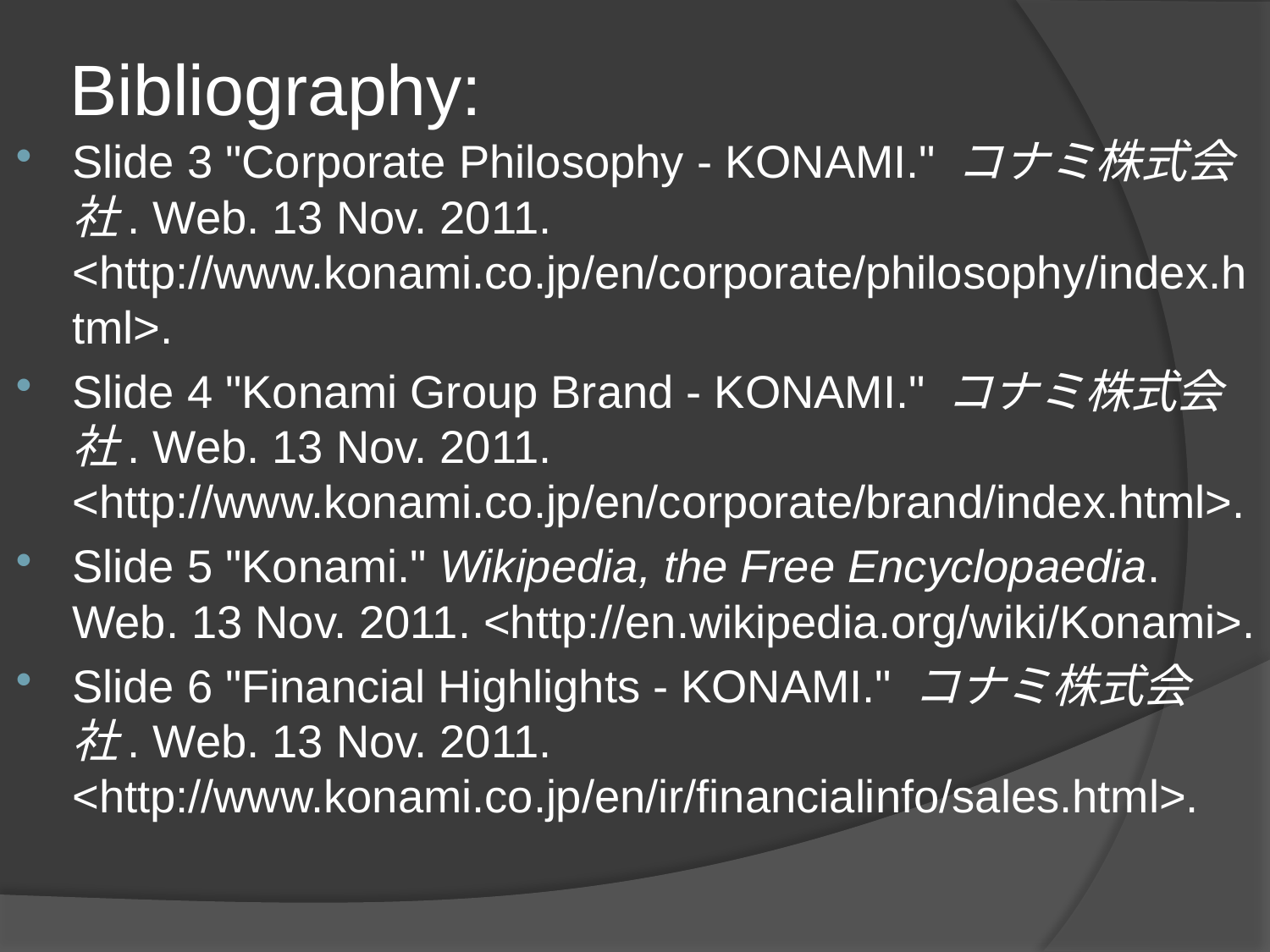

# Bibliography:
Slide 3 "Corporate Philosophy - KONAMI." コナミ株式会社. Web. 13 Nov. 2011. <http://www.konami.co.jp/en/corporate/philosophy/index.html>.
Slide 4 "Konami Group Brand - KONAMI." コナミ株式会社. Web. 13 Nov. 2011. <http://www.konami.co.jp/en/corporate/brand/index.html>.
Slide 5 "Konami." Wikipedia, the Free Encyclopaedia. Web. 13 Nov. 2011. <http://en.wikipedia.org/wiki/Konami>.
Slide 6 "Financial Highlights - KONAMI." コナミ株式会社. Web. 13 Nov. 2011. <http://www.konami.co.jp/en/ir/financialinfo/sales.html>.